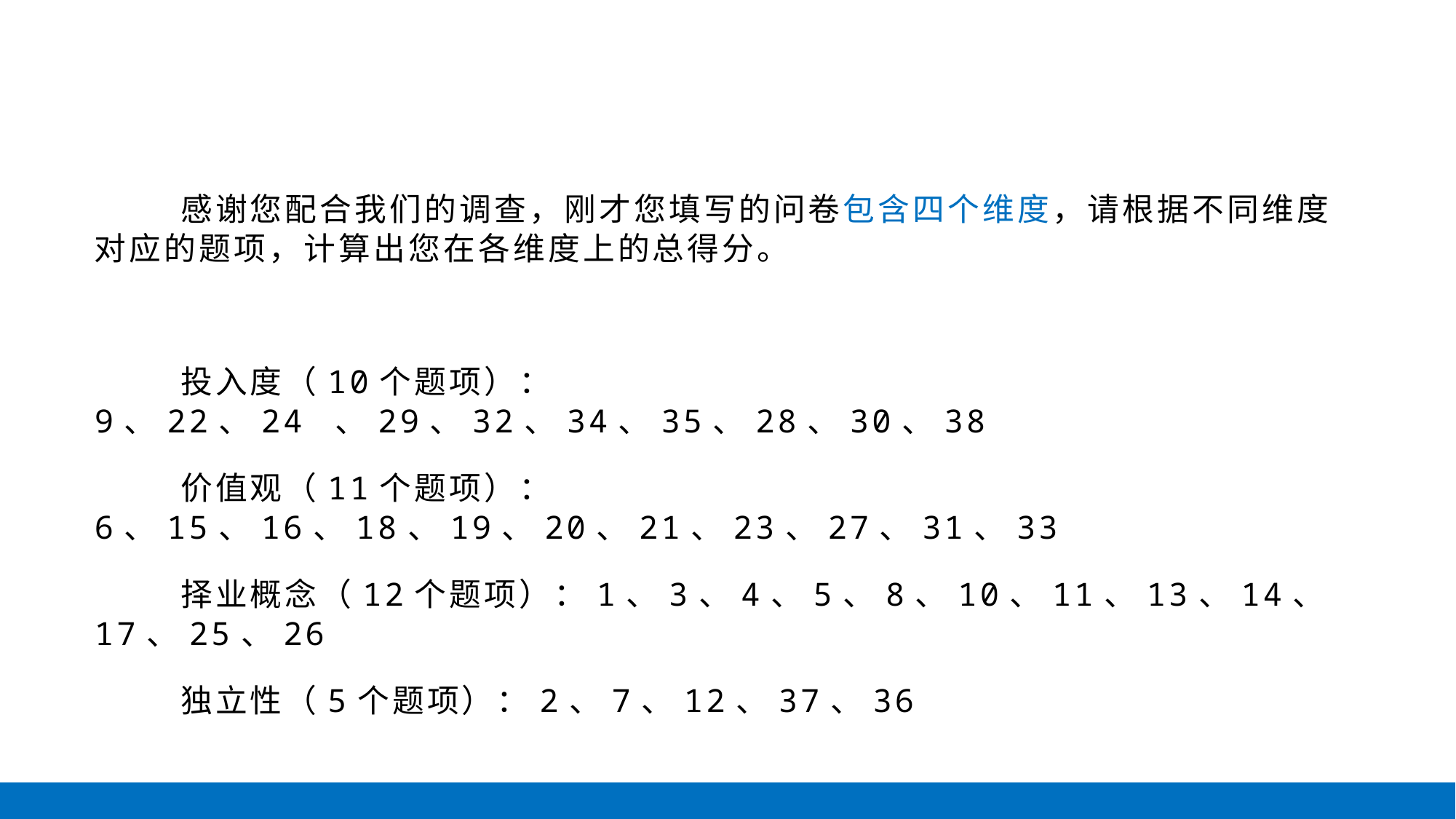

感谢您配合我们的调查，刚才您填写的问卷包含四个维度，请根据不同维度对应的题项，计算出您在各维度上的总得分。

投入度（10个题项）：9、22、24 、29、32、34、35、28、30、38
价值观（11个题项）：6、15、16、18、19、20、21、23、27、31、33
择业概念（12个题项）：1、3、4、5、8、10、11、13、14、17、25、26
独立性（5个题项）：2、7、12、37、36